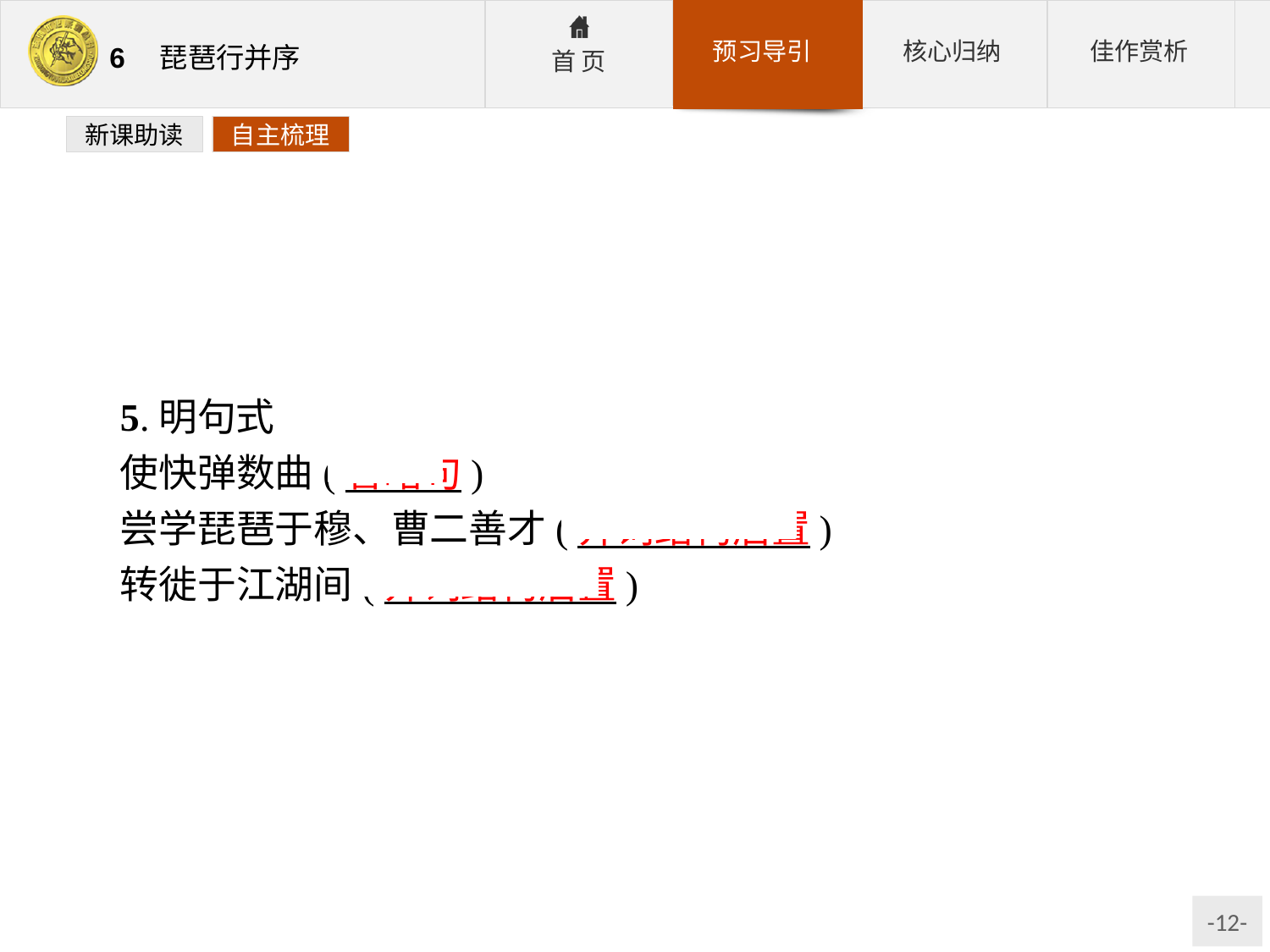

新课助读
自主梳理
5.明句式
使快弹数曲(省略句)
尝学琵琶于穆、曹二善才(介词结构后置)
转徙于江湖间(介词结构后置)